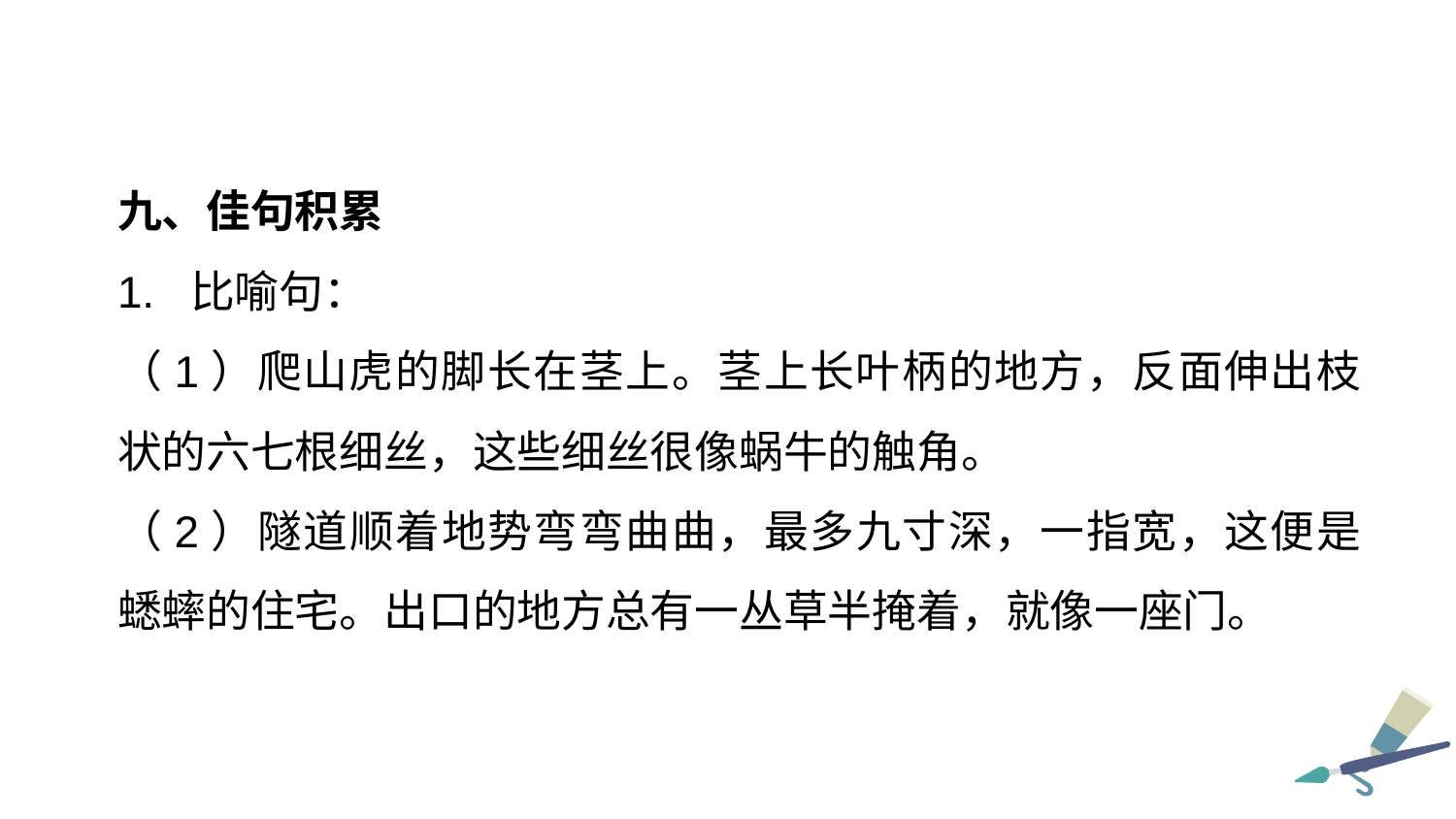

九、佳句积累
比喻句：
（1）爬山虎的脚长在茎上。茎上长叶柄的地方，反面伸出枝状的六七根细丝，这些细丝很像蜗牛的触角。
（2）隧道顺着地势弯弯曲曲，最多九寸深，一指宽，这便是蟋蟀的住宅。出口的地方总有一丛草半掩着，就像一座门。